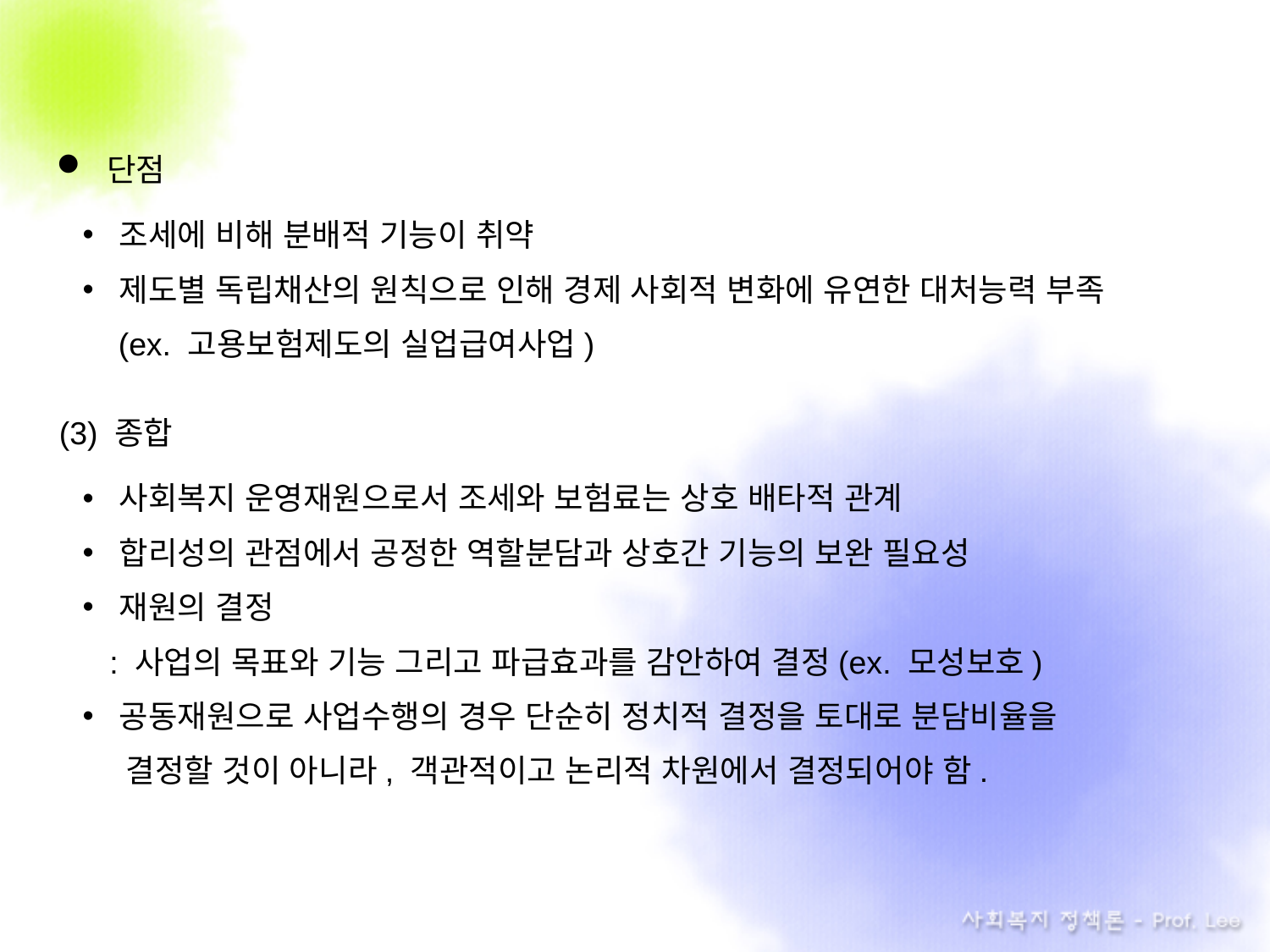

단점

조세에 비해 분배적 기능이 취약
제도별 독립채산의 원칙으로 인해 경제 사회적 변화에 유연한 대처능력 부족
    (ex. 고용보험제도의 실업급여사업)

   (3) 종합

사회복지 운영재원으로서 조세와 보험료는 상호 배타적 관계
합리성의 관점에서 공정한 역할분담과 상호간 기능의 보완 필요성
재원의 결정
   : 사업의 목표와 기능 그리고 파급효과를 감안하여 결정(ex. 모성보호)
공동재원으로 사업수행의 경우 단순히 정치적 결정을 토대로 분담비율을
  . 결정할 것이 아니라, 객관적이고 논리적 차원에서 결정되어야 함.